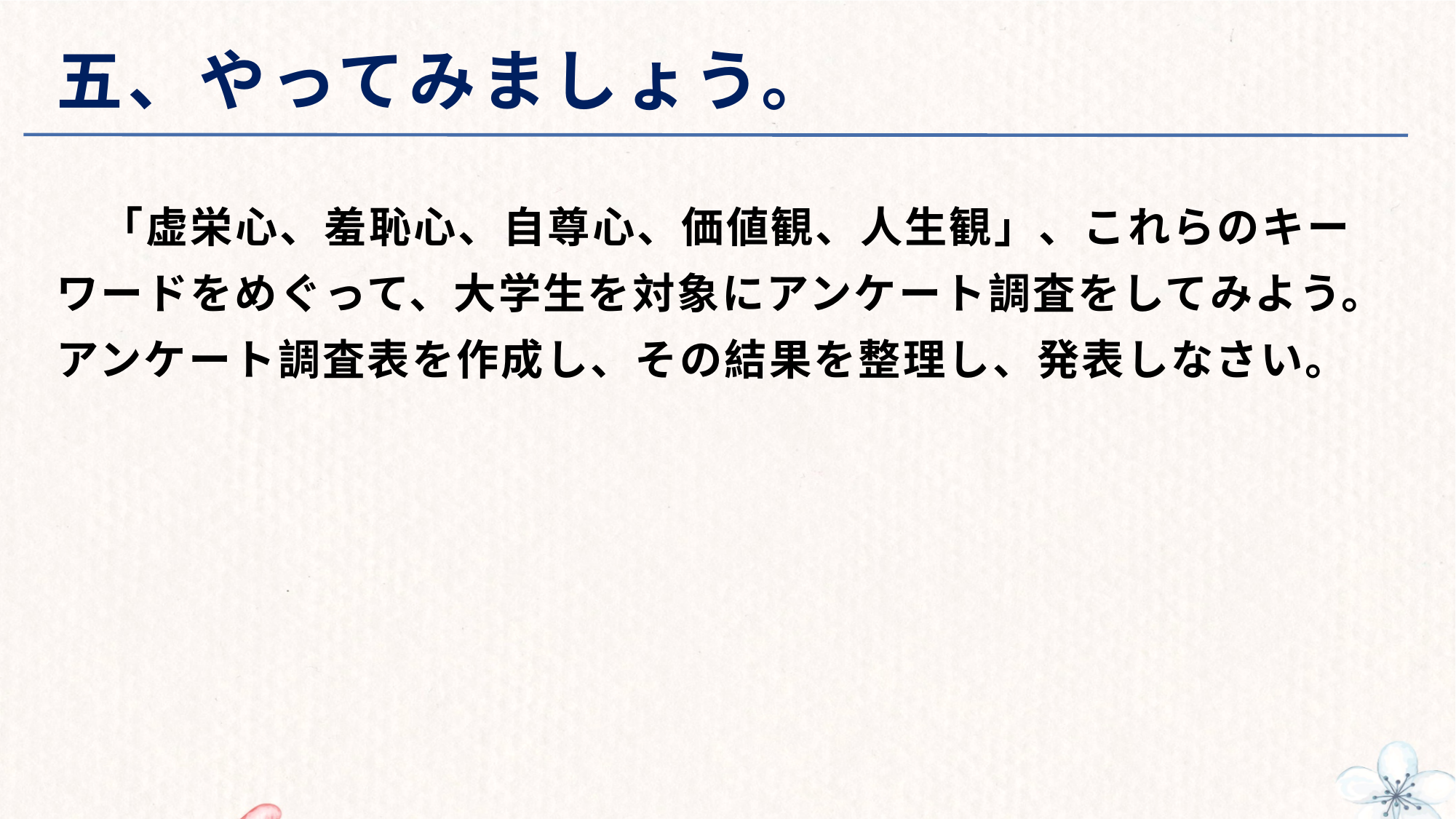

# 五、やってみましょう。
　「虚栄心、羞恥心、自尊心、価値観、人生観」、これらのキーワードをめぐって、大学生を対象にアンケート調査をしてみよう。アンケート調査表を作成し、その結果を整理し、発表しなさい。